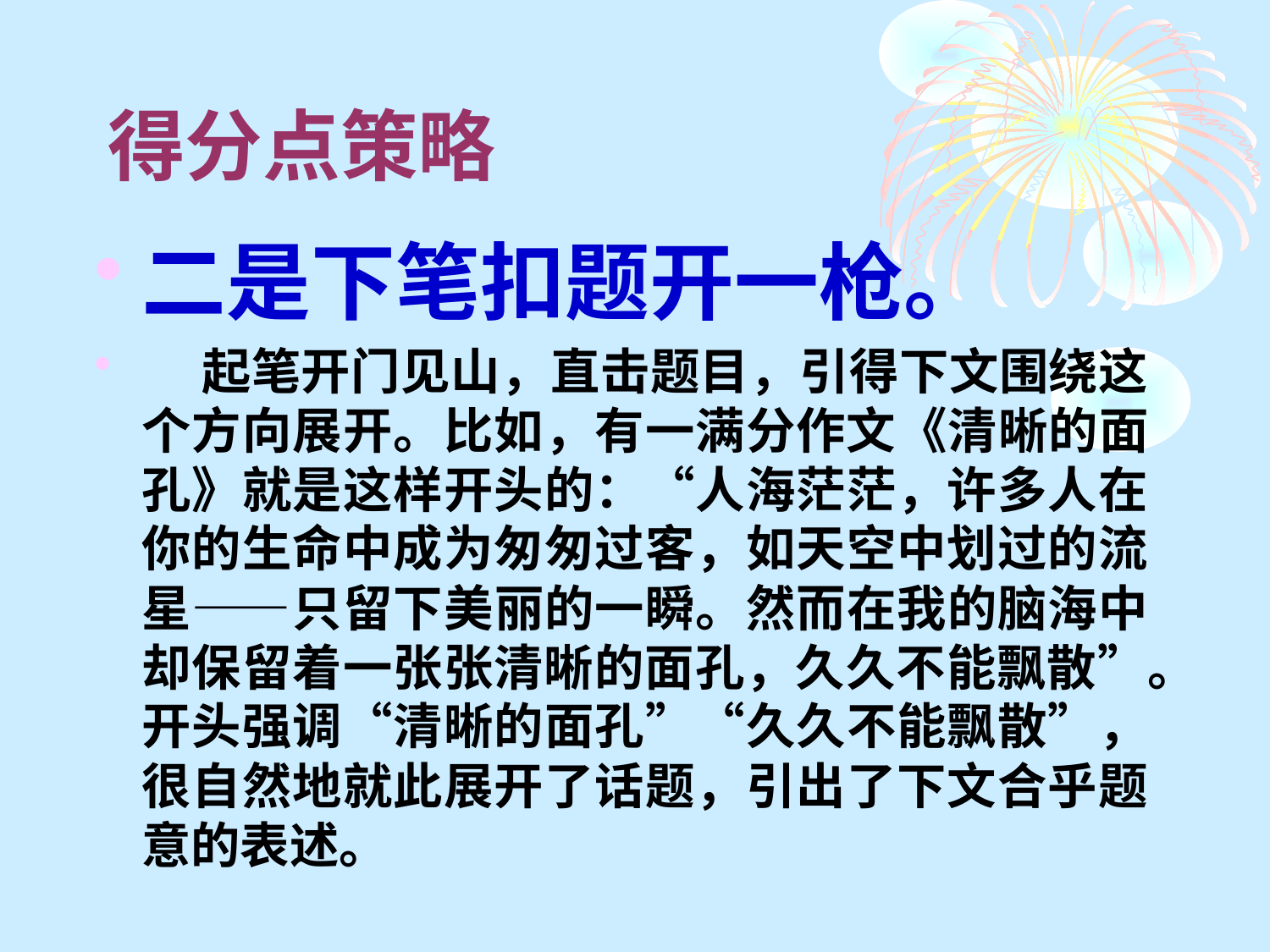

# 得分点策略
二是下笔扣题开一枪。
    起笔开门见山，直击题目，引得下文围绕这个方向展开。比如，有一满分作文《清晰的面孔》就是这样开头的：“人海茫茫，许多人在你的生命中成为匆匆过客，如天空中划过的流星——只留下美丽的一瞬。然而在我的脑海中却保留着一张张清晰的面孔，久久不能飘散”。开头强调“清晰的面孔”“久久不能飘散”，很自然地就此展开了话题，引出了下文合乎题意的表述。